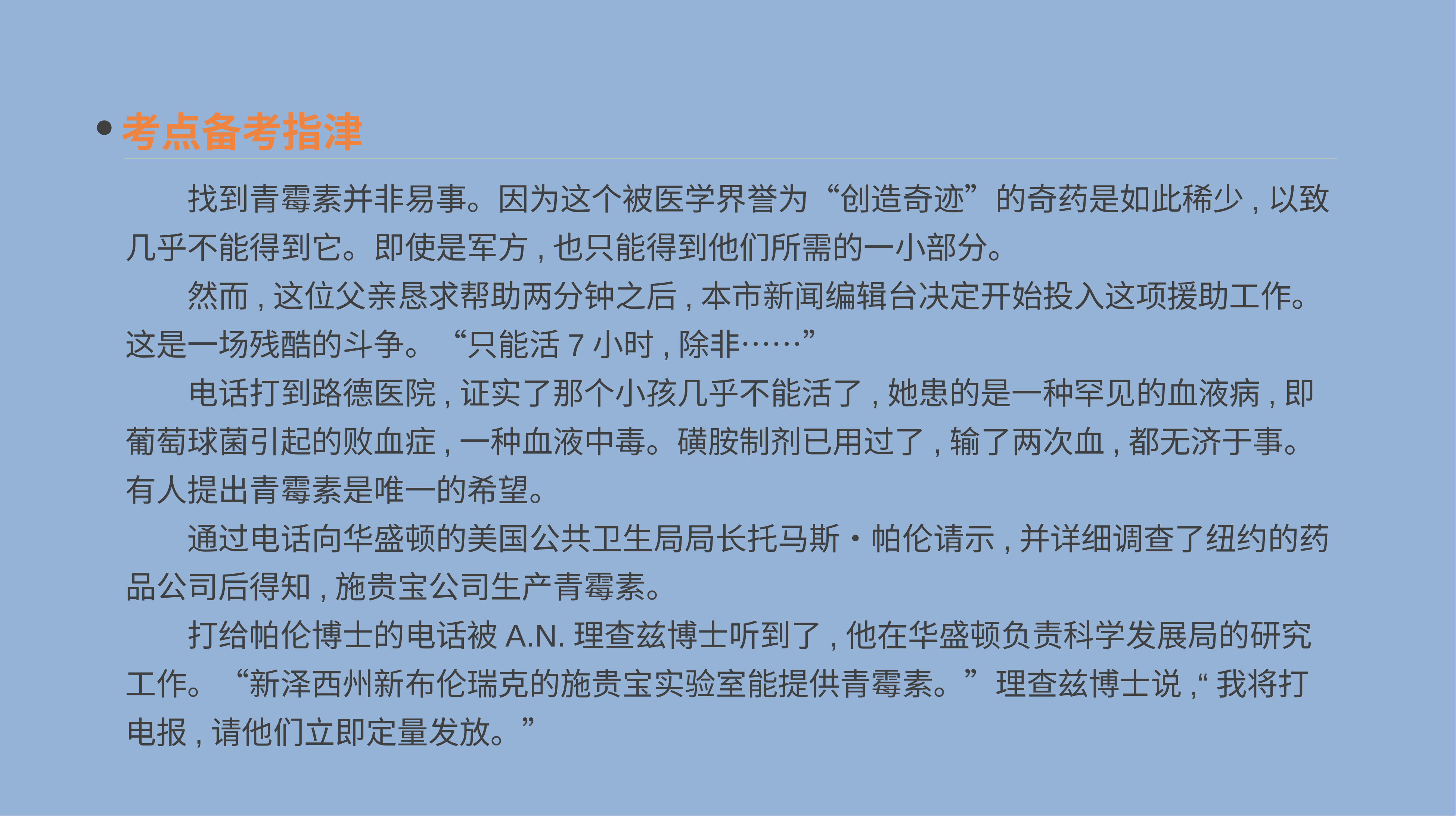

考点备考指津

　　找到青霉素并非易事。因为这个被医学界誉为“创造奇迹”的奇药是如此稀少,以致几乎不能得到它。即使是军方,也只能得到他们所需的一小部分。
　　然而,这位父亲恳求帮助两分钟之后,本市新闻编辑台决定开始投入这项援助工作。这是一场残酷的斗争。“只能活7小时,除非……”
　　电话打到路德医院,证实了那个小孩几乎不能活了,她患的是一种罕见的血液病,即葡萄球菌引起的败血症,一种血液中毒。磺胺制剂已用过了,输了两次血,都无济于事。有人提出青霉素是唯一的希望。
　　通过电话向华盛顿的美国公共卫生局局长托马斯•帕伦请示,并详细调查了纽约的药品公司后得知,施贵宝公司生产青霉素。
　　打给帕伦博士的电话被A.N.理查兹博士听到了,他在华盛顿负责科学发展局的研究工作。“新泽西州新布伦瑞克的施贵宝实验室能提供青霉素。”理查兹博士说,“我将打电报,请他们立即定量发放。”